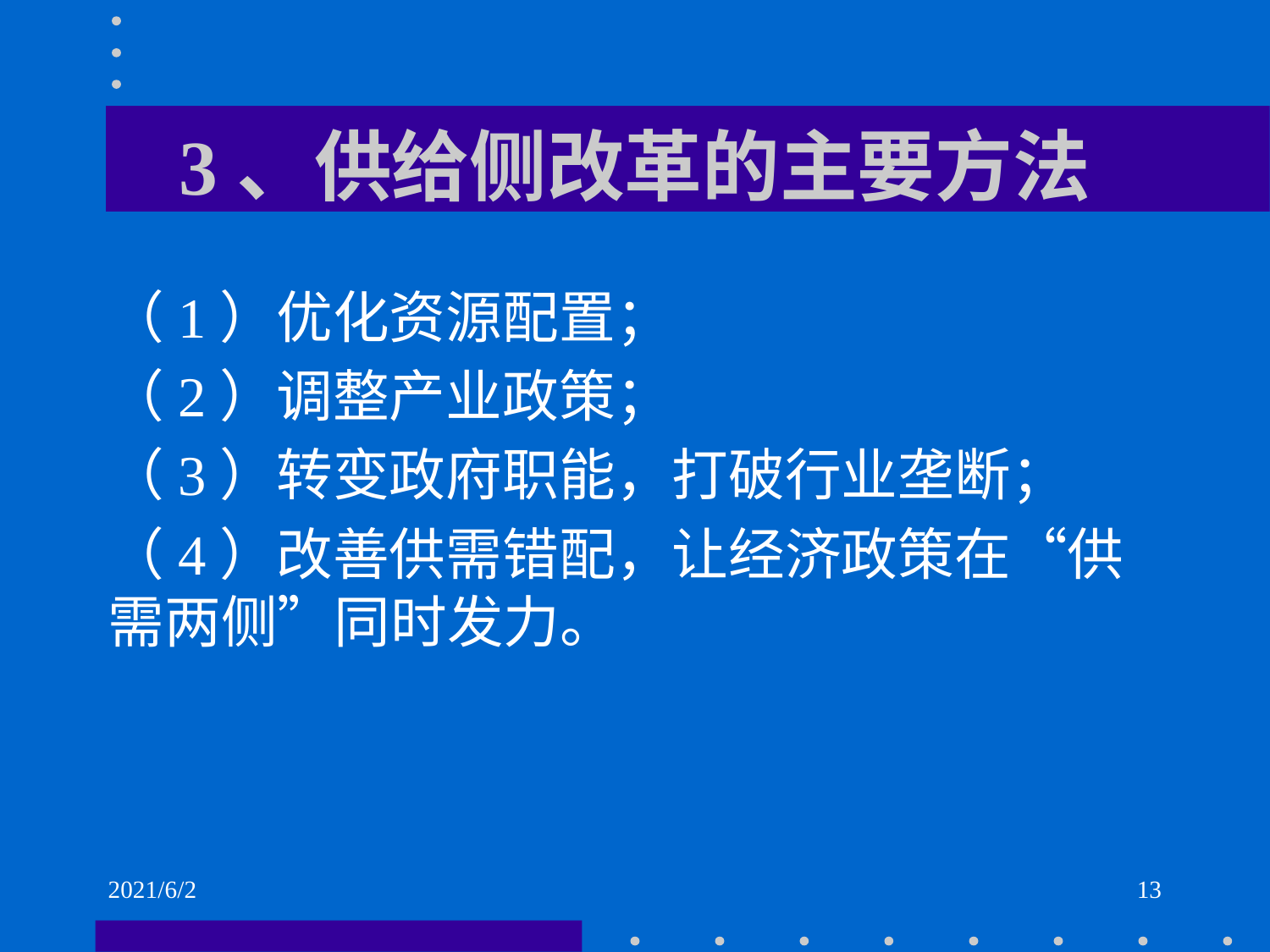

# 3、供给侧改革的主要方法
（1）优化资源配置；
（2）调整产业政策；
（3）转变政府职能，打破行业垄断；
（4）改善供需错配，让经济政策在“供需两侧”同时发力。

2021/6/2
13